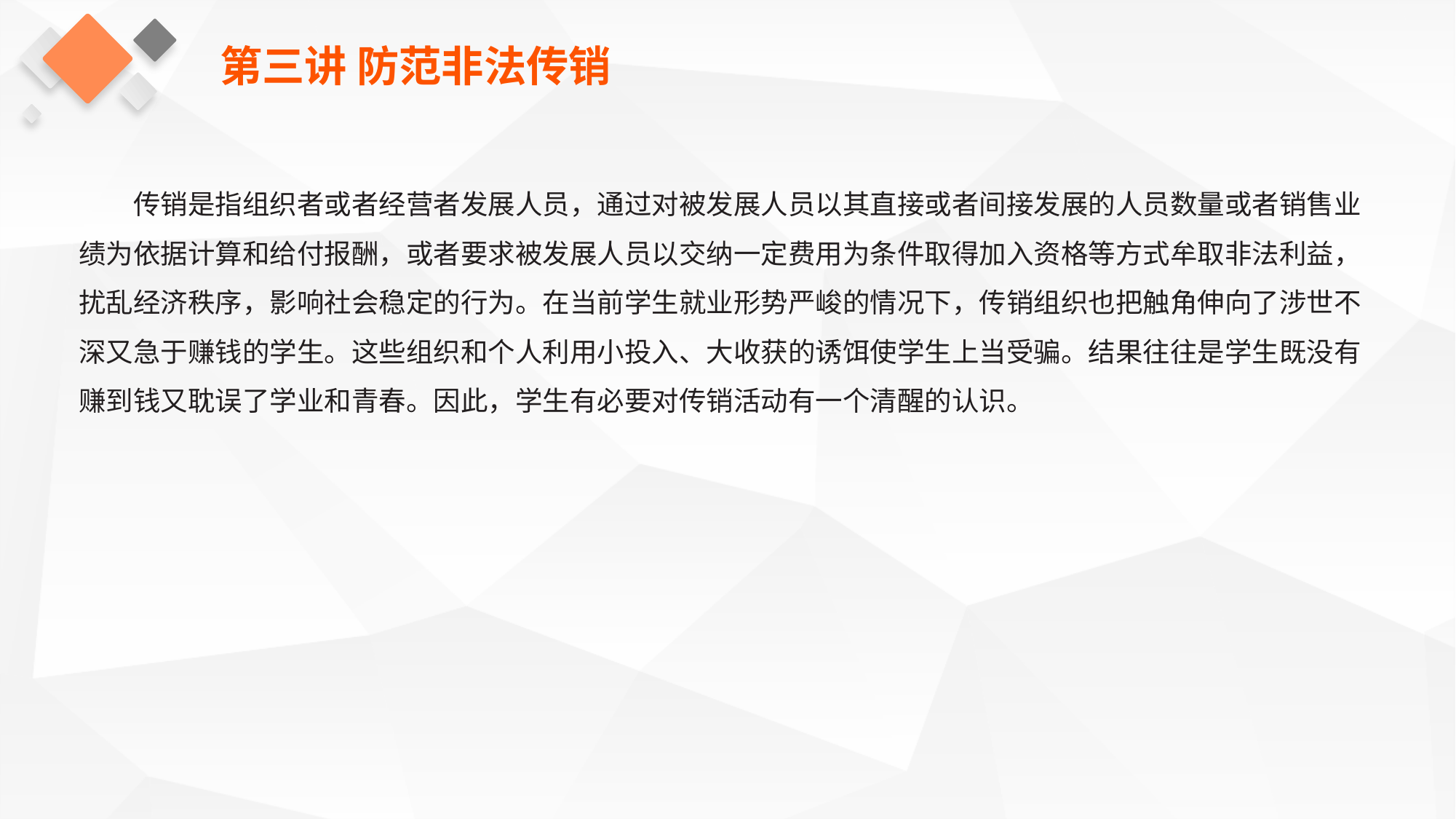

第三讲 防范非法传销
传销是指组织者或者经营者发展人员，通过对被发展人员以其直接或者间接发展的人员数量或者销售业绩为依据计算和给付报酬，或者要求被发展人员以交纳一定费用为条件取得加入资格等方式牟取非法利益，扰乱经济秩序，影响社会稳定的行为。在当前学生就业形势严峻的情况下，传销组织也把触角伸向了涉世不深又急于赚钱的学生。这些组织和个人利用小投入、大收获的诱饵使学生上当受骗。结果往往是学生既没有赚到钱又耽误了学业和青春。因此，学生有必要对传销活动有一个清醒的认识。